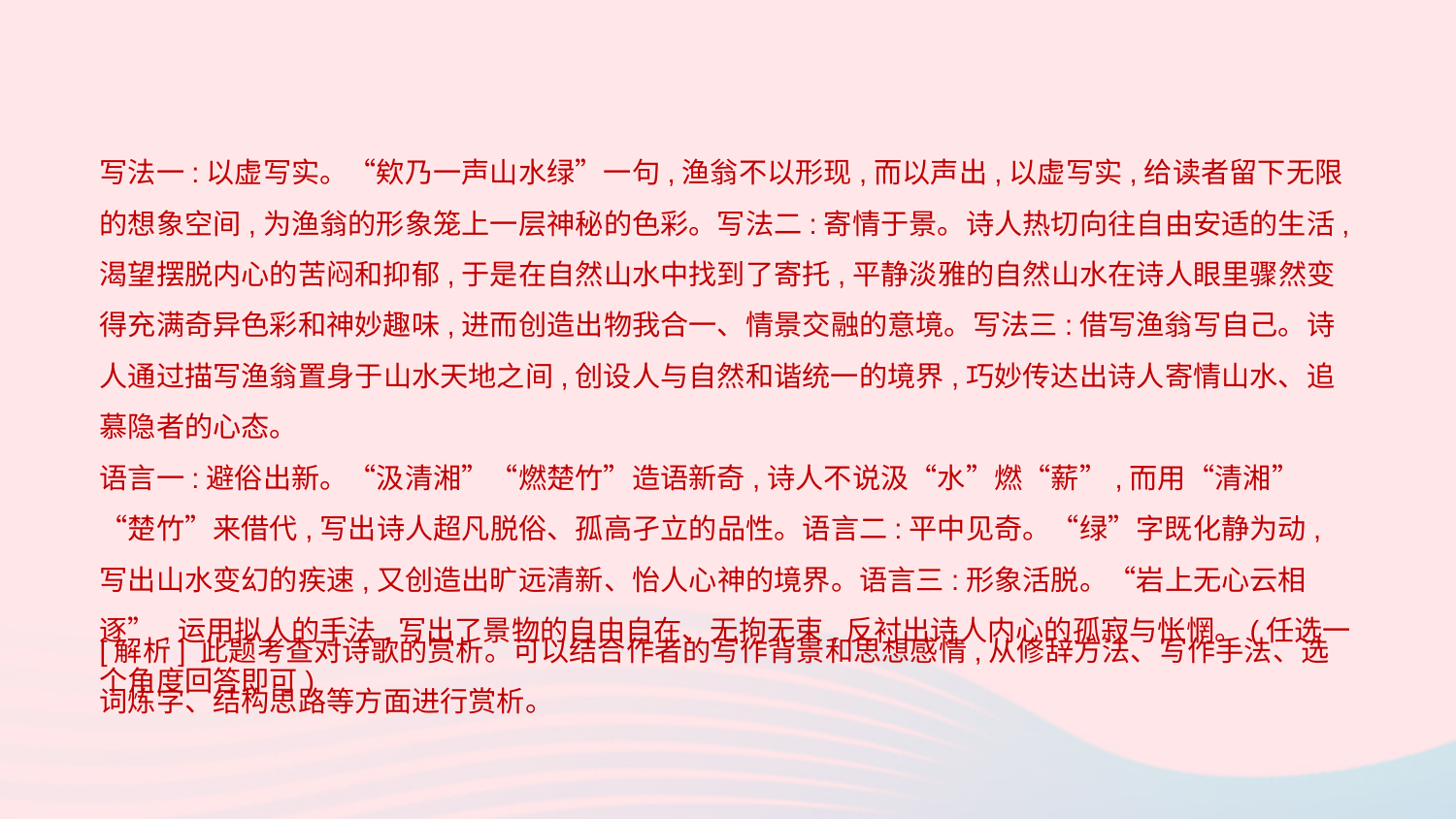

写法一:以虚写实。“欸乃一声山水绿”一句,渔翁不以形现,而以声出,以虚写实,给读者留下无限的想象空间,为渔翁的形象笼上一层神秘的色彩。写法二:寄情于景。诗人热切向往自由安适的生活,渴望摆脱内心的苦闷和抑郁,于是在自然山水中找到了寄托,平静淡雅的自然山水在诗人眼里骤然变得充满奇异色彩和神妙趣味,进而创造出物我合一、情景交融的意境。写法三:借写渔翁写自己。诗人通过描写渔翁置身于山水天地之间,创设人与自然和谐统一的境界,巧妙传达出诗人寄情山水、追慕隐者的心态。
语言一:避俗出新。“汲清湘”“燃楚竹”造语新奇,诗人不说汲“水”燃“薪”,而用“清湘”“楚竹”来借代,写出诗人超凡脱俗、孤高孑立的品性。语言二:平中见奇。“绿”字既化静为动,写出山水变幻的疾速,又创造出旷远清新、怡人心神的境界。语言三:形象活脱。“岩上无心云相逐”,运用拟人的手法,写出了景物的自由自在、无拘无束,反衬出诗人内心的孤寂与怅惘。(任选一个角度回答即可)
[解析] 此题考查对诗歌的赏析。可以结合作者的写作背景和思想感情,从修辞方法、写作手法、选词炼字、结构思路等方面进行赏析。